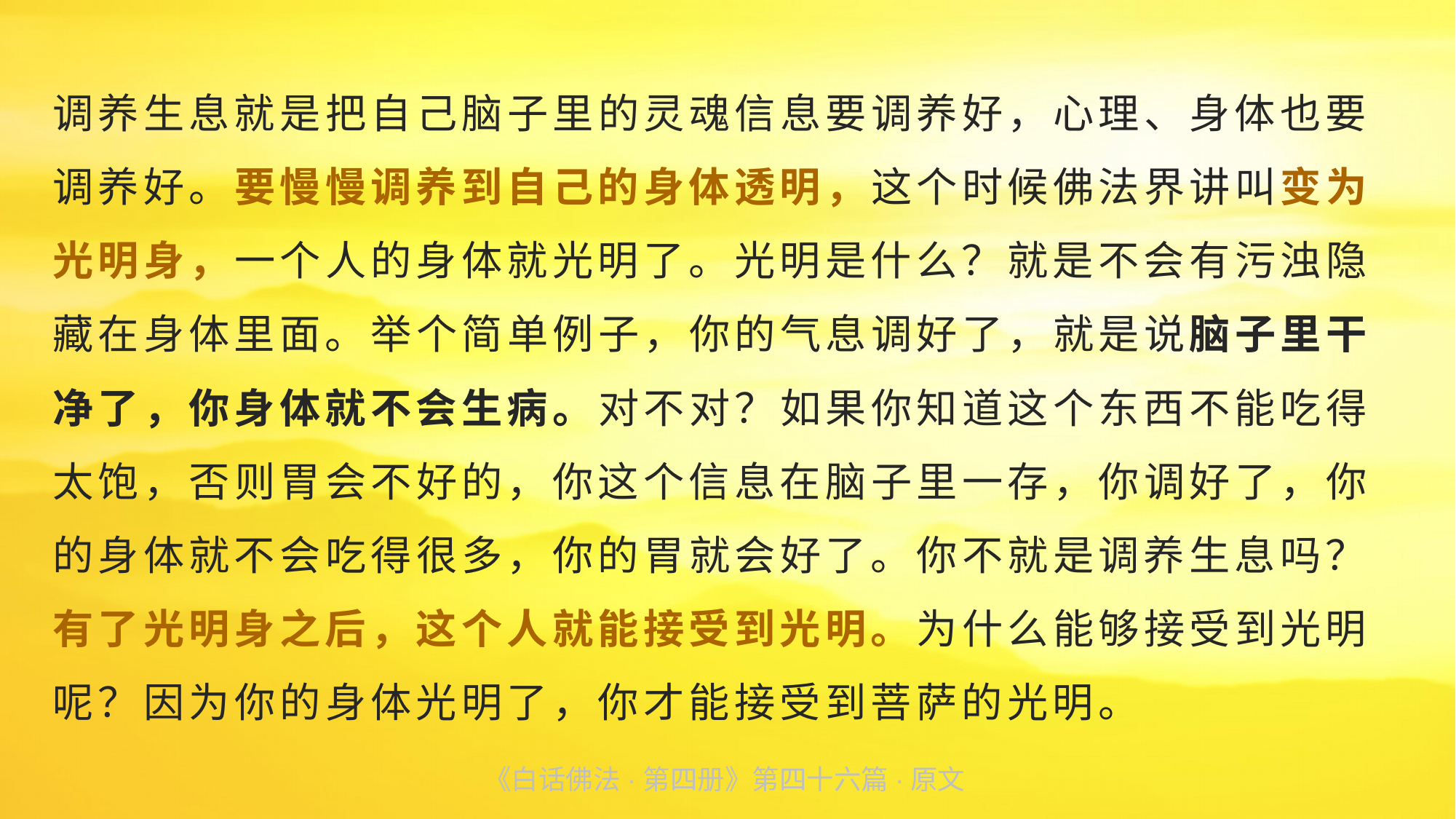

调养生息就是把自己脑子里的灵魂信息要调养好，心理、身体也要调养好。要慢慢调养到自己的身体透明，这个时候佛法界讲叫变为光明身，一个人的身体就光明了。光明是什么？就是不会有污浊隐藏在身体里面。举个简单例子，你的气息调好了，就是说脑子里干净了，你身体就不会生病。对不对？如果你知道这个东西不能吃得太饱，否则胃会不好的，你这个信息在脑子里一存，你调好了，你的身体就不会吃得很多，你的胃就会好了。你不就是调养生息吗？有了光明身之后，这个人就能接受到光明。为什么能够接受到光明呢？因为你的身体光明了，你才能接受到菩萨的光明。
《白话佛法·第四册》第四十六篇·原文